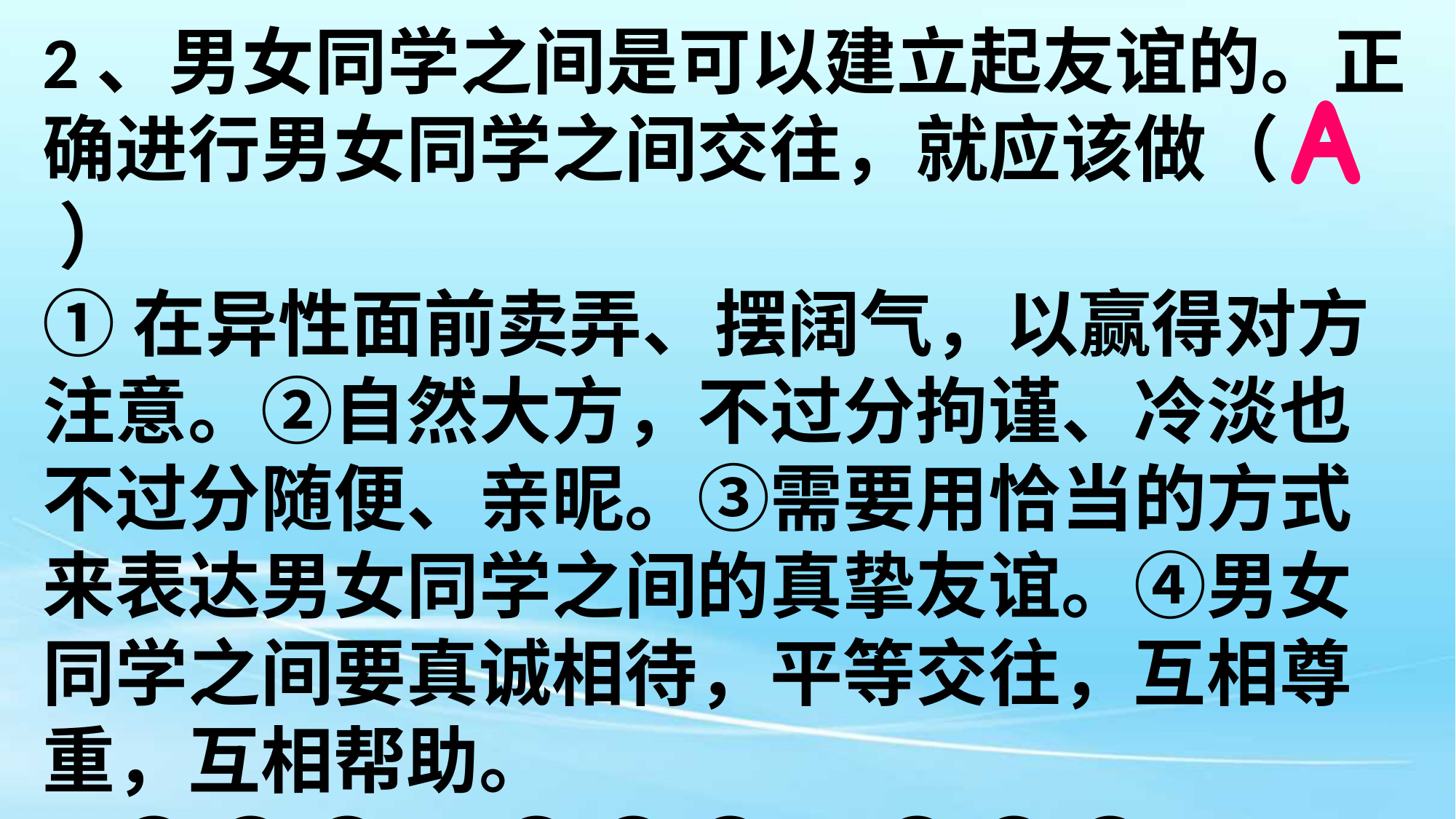

2、男女同学之间是可以建立起友谊的。正确进行男女同学之间交往，就应该做（    ）
①在异性面前卖弄、摆阔气，以赢得对方注意。②自然大方，不过分拘谨、冷淡也不过分随便、亲昵。③需要用恰当的方式来表达男女同学之间的真挚友谊。④男女同学之间要真诚相待，平等交往，互相尊重，互相帮助。
A.②③④  B.①②④  C.①③④    D.①②③
A